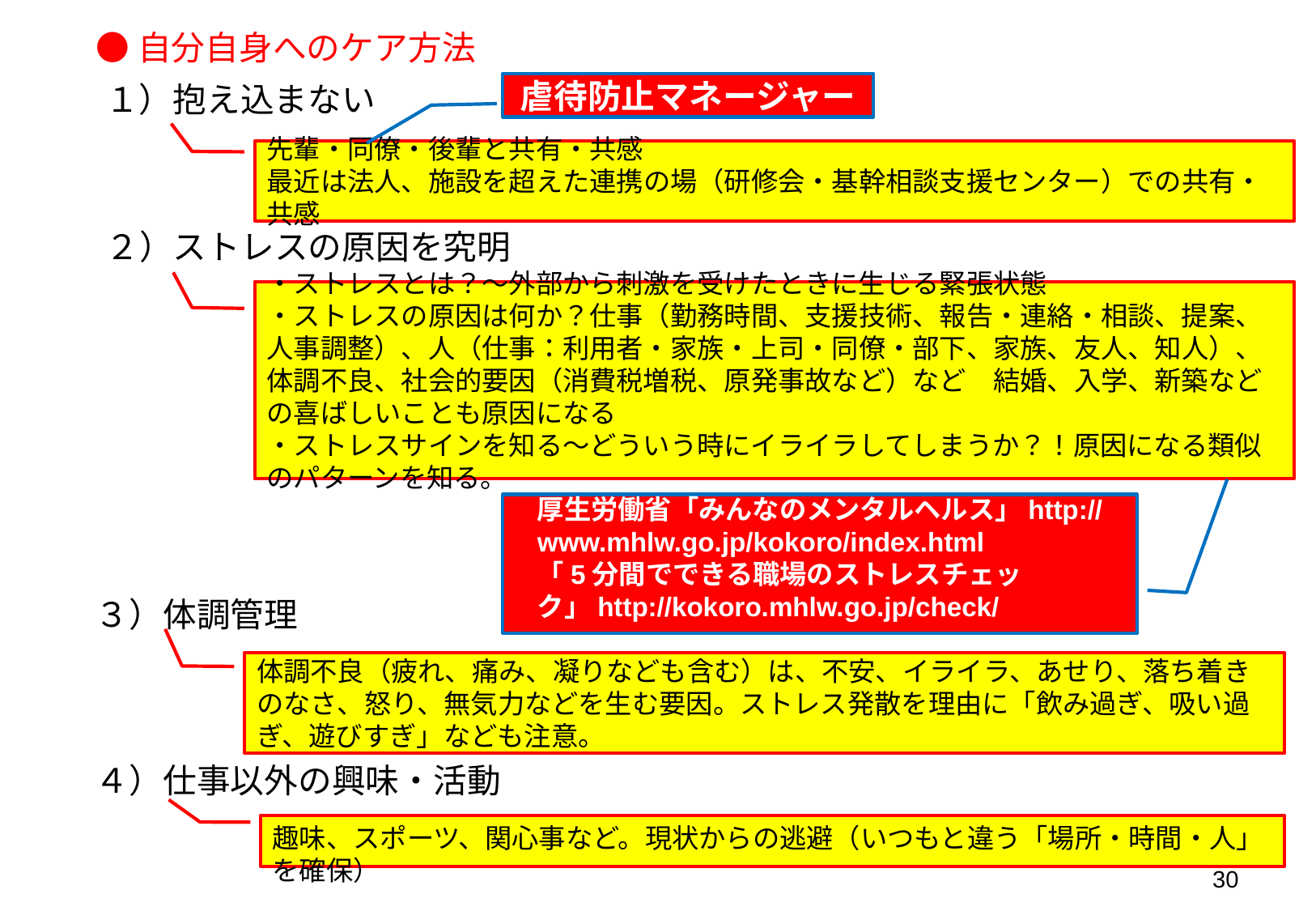

●自分自身へのケア方法
１）抱え込まない
虐待防止マネージャー
先輩・同僚・後輩と共有・共感
最近は法人、施設を超えた連携の場（研修会・基幹相談支援センター）での共有・共感
２）ストレスの原因を究明
・ストレスとは？～外部から刺激を受けたときに生じる緊張状態
・ストレスの原因は何か？仕事（勤務時間、支援技術、報告・連絡・相談、提案、人事調整）、人（仕事：利用者・家族・上司・同僚・部下、家族、友人、知人）、体調不良、社会的要因（消費税増税、原発事故など）など　結婚、入学、新築などの喜ばしいことも原因になる
・ストレスサインを知る～どういう時にイライラしてしまうか？！原因になる類似のパターンを知る。
厚生労働省「みんなのメンタルヘルス」http://www.mhlw.go.jp/kokoro/index.html
「5分間でできる職場のストレスチェック」http://kokoro.mhlw.go.jp/check/

３）体調管理
体調不良（疲れ、痛み、凝りなども含む）は、不安、イライラ、あせり、落ち着きのなさ、怒り、無気力などを生む要因。ストレス発散を理由に「飲み過ぎ、吸い過ぎ、遊びすぎ」なども注意。
４）仕事以外の興味・活動
趣味、スポーツ、関心事など。現状からの逃避（いつもと違う「場所・時間・人」を確保）
30